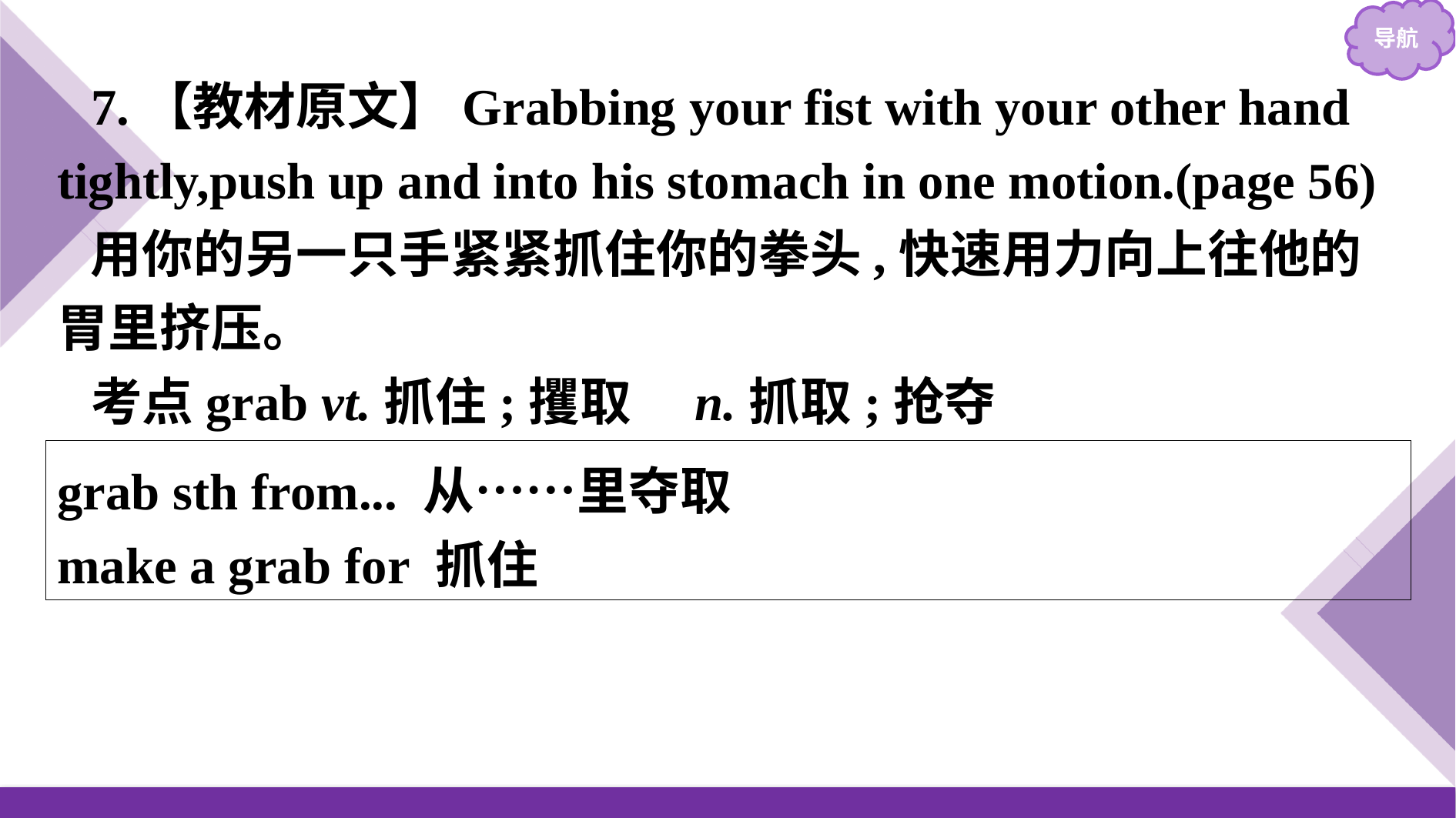

7.【教材原文】Grabbing your fist with your other hand tightly,push up and into his stomach in one motion.(page 56)
用你的另一只手紧紧抓住你的拳头,快速用力向上往他的胃里挤压。
考点grab vt.抓住;攫取　n.抓取;抢夺
grab sth from... 从……里夺取
make a grab for 抓住